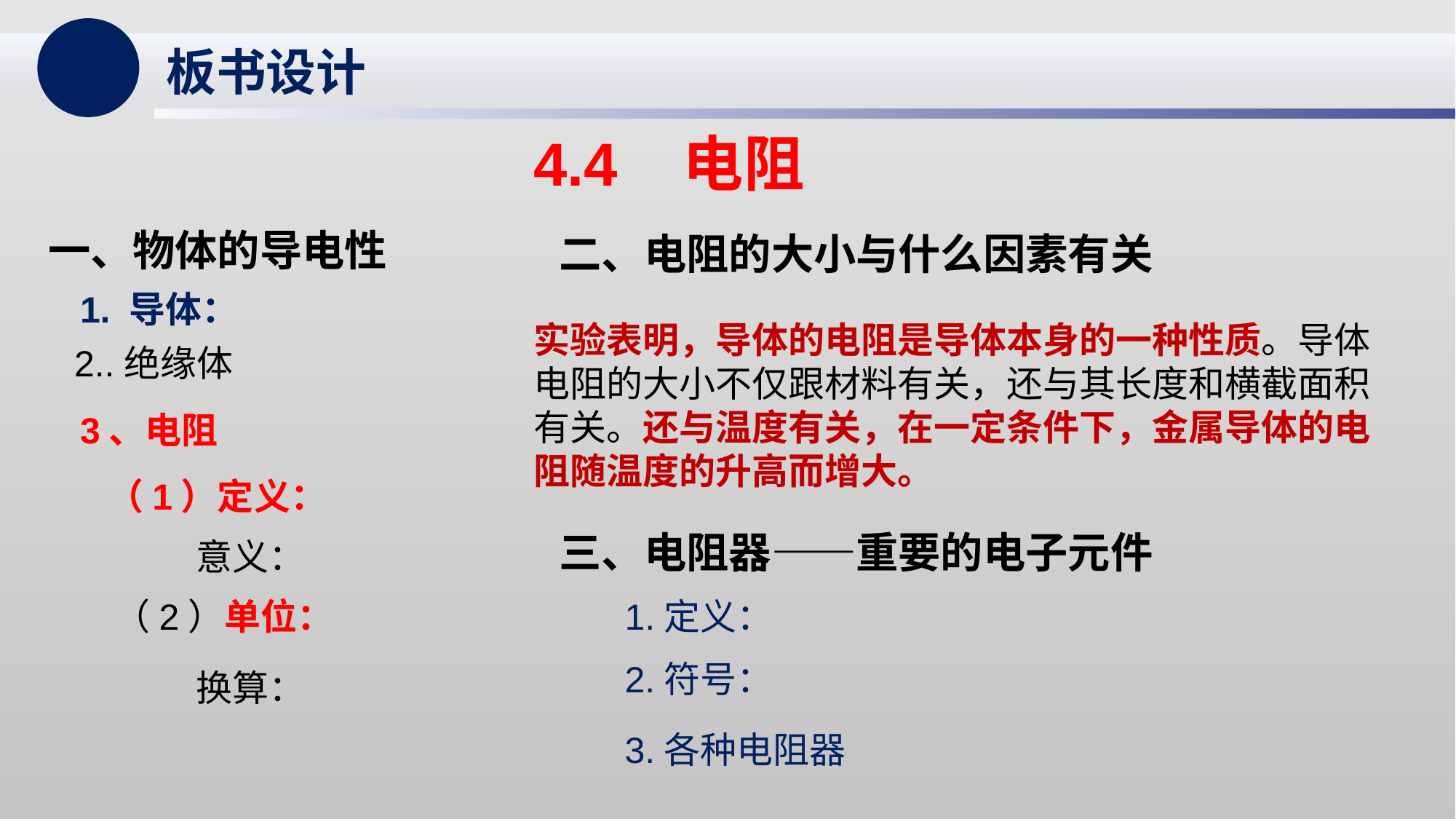

板书设计

4.4   电阻
一、物体的导电性
二、电阻的大小与什么因素有关
1. 导体：
实验表明，导体的电阻是导体本身的一种性质。导体电阻的大小不仅跟材料有关，还与其长度和横截面积有关。还与温度有关，在一定条件下，金属导体的电阻随温度的升高而增大。
2..绝缘体
3、电阻
（1）定义：
三、电阻器——重要的电子元件
意义：
（2）单位：
1.定义：
2.符号：
换算：
3.各种电阻器